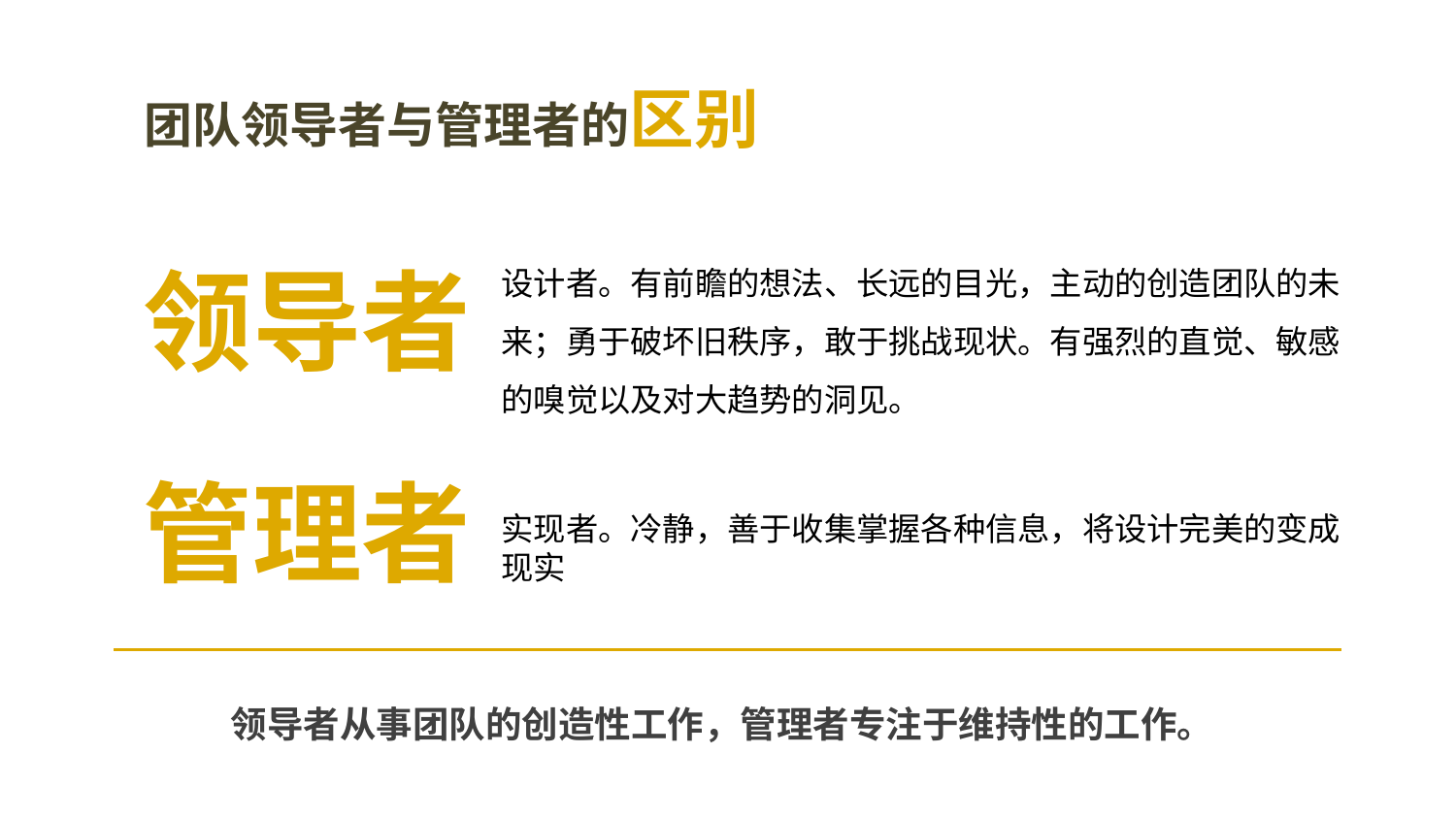

团队领导者与管理者的区别
设计者。有前瞻的想法、长远的目光，主动的创造团队的未来；勇于破坏旧秩序，敢于挑战现状。有强烈的直觉、敏感的嗅觉以及对大趋势的洞见。
领导者
管理者
实现者。冷静，善于收集掌握各种信息，将设计完美的变成现实
领导者从事团队的创造性工作，管理者专注于维持性的工作。